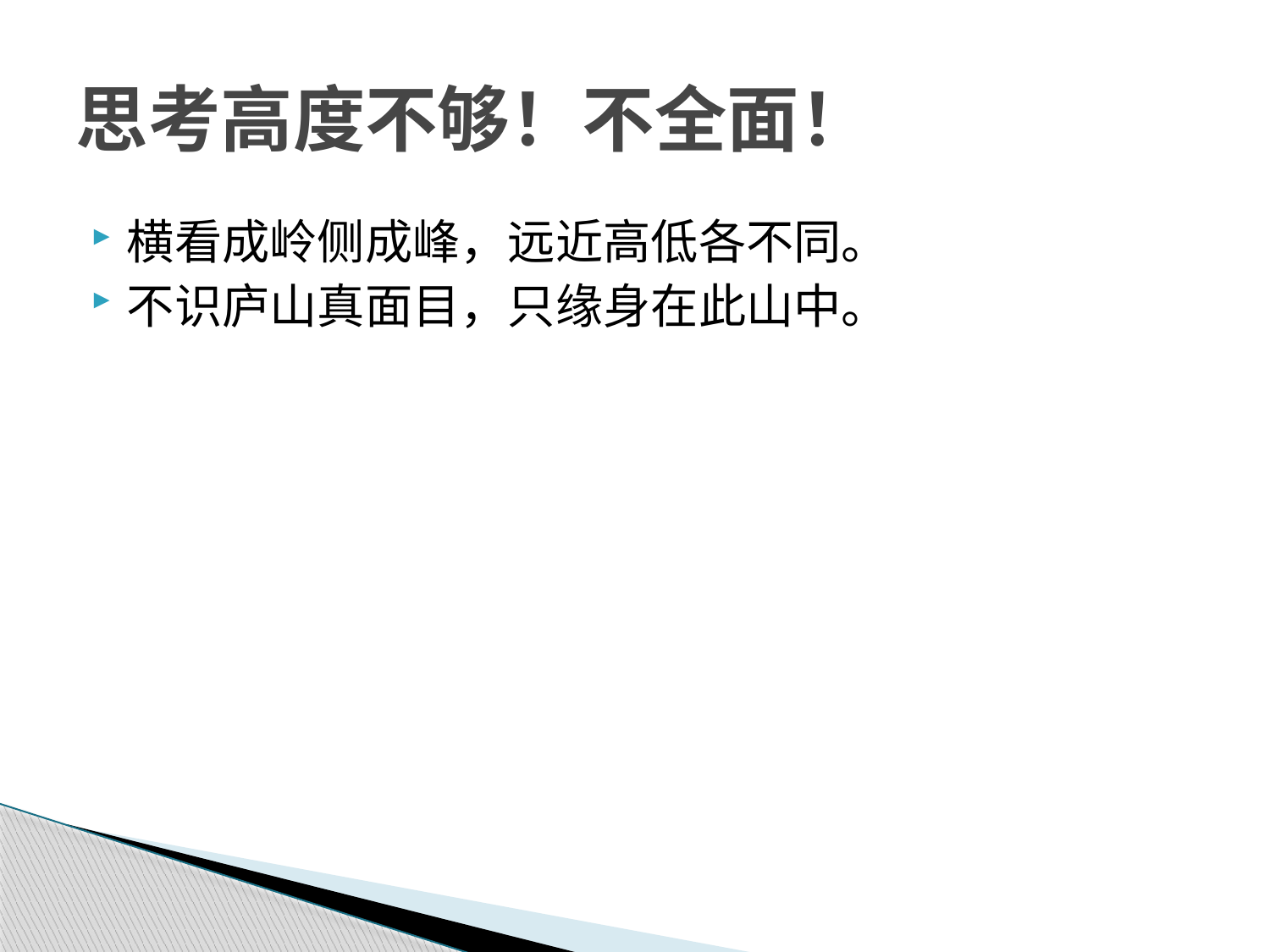

# 思考高度不够！不全面！
横看成岭侧成峰，远近高低各不同。
不识庐山真面目，只缘身在此山中。